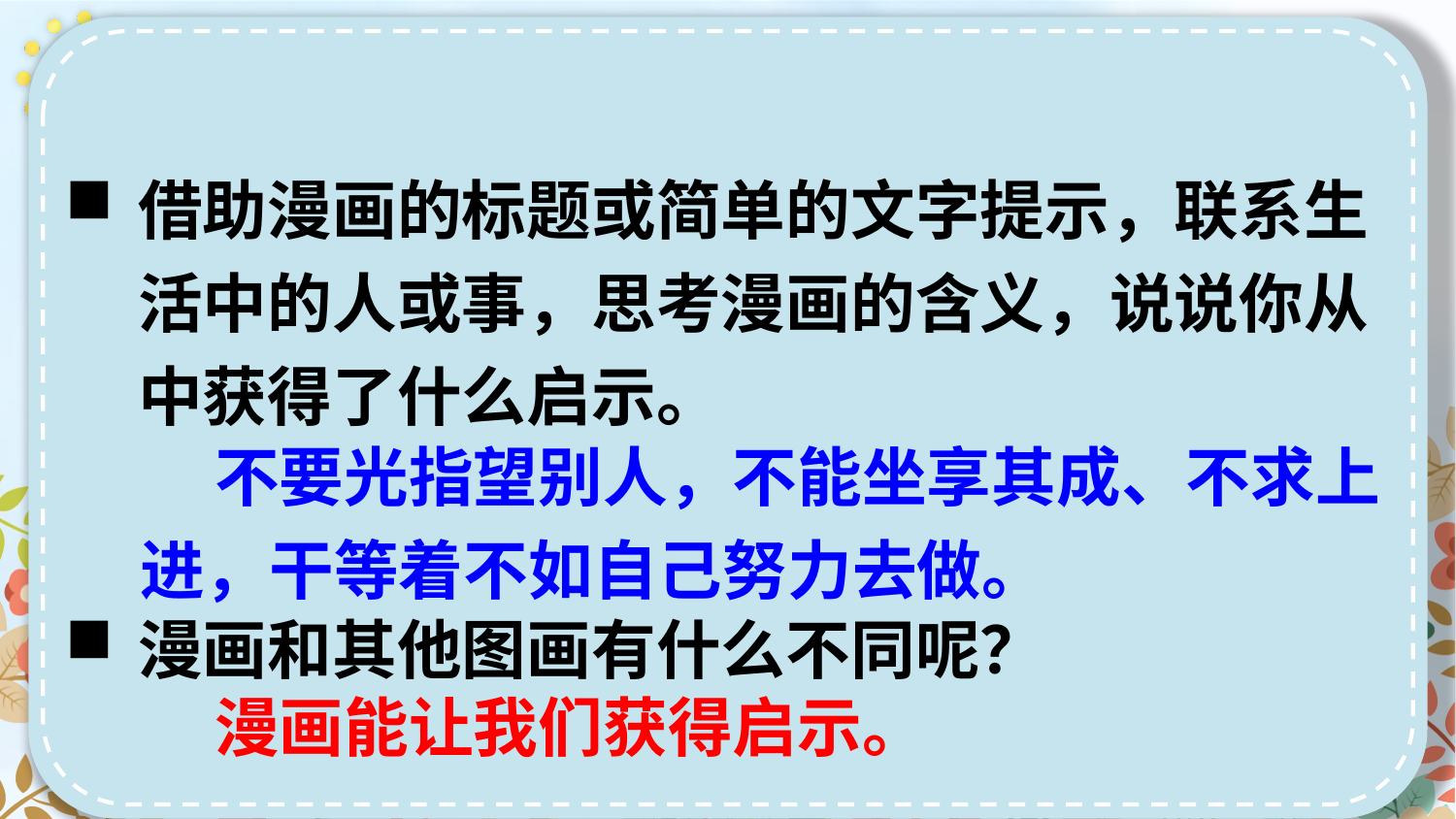

借助漫画的标题或简单的文字提示，联系生活中的人或事，思考漫画的含义，说说你从中获得了什么启示。
    不要光指望别人，不能坐享其成、不求上进，干等着不如自己努力去做。
漫画和其他图画有什么不同呢？
    漫画能让我们获得启示。